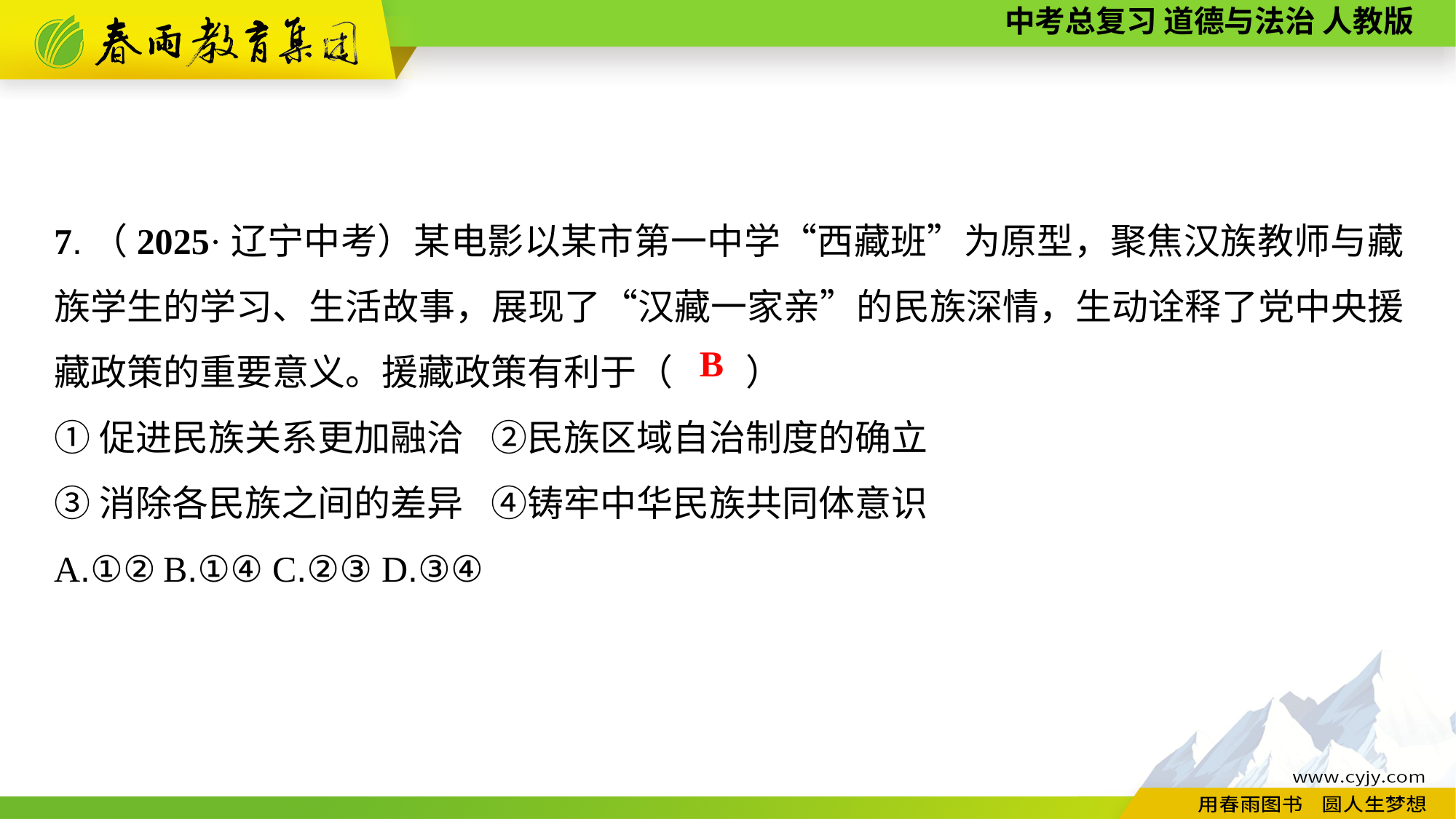

7.（2025·辽宁中考）某电影以某市第一中学“西藏班”为原型，聚焦汉族教师与藏族学生的学习、生活故事，展现了“汉藏一家亲”的民族深情，生动诠释了党中央援藏政策的重要意义。援藏政策有利于（　　）
①促进民族关系更加融洽	②民族区域自治制度的确立
③消除各民族之间的差异	④铸牢中华民族共同体意识
A.①②	B.①④	C.②③	D.③④
B